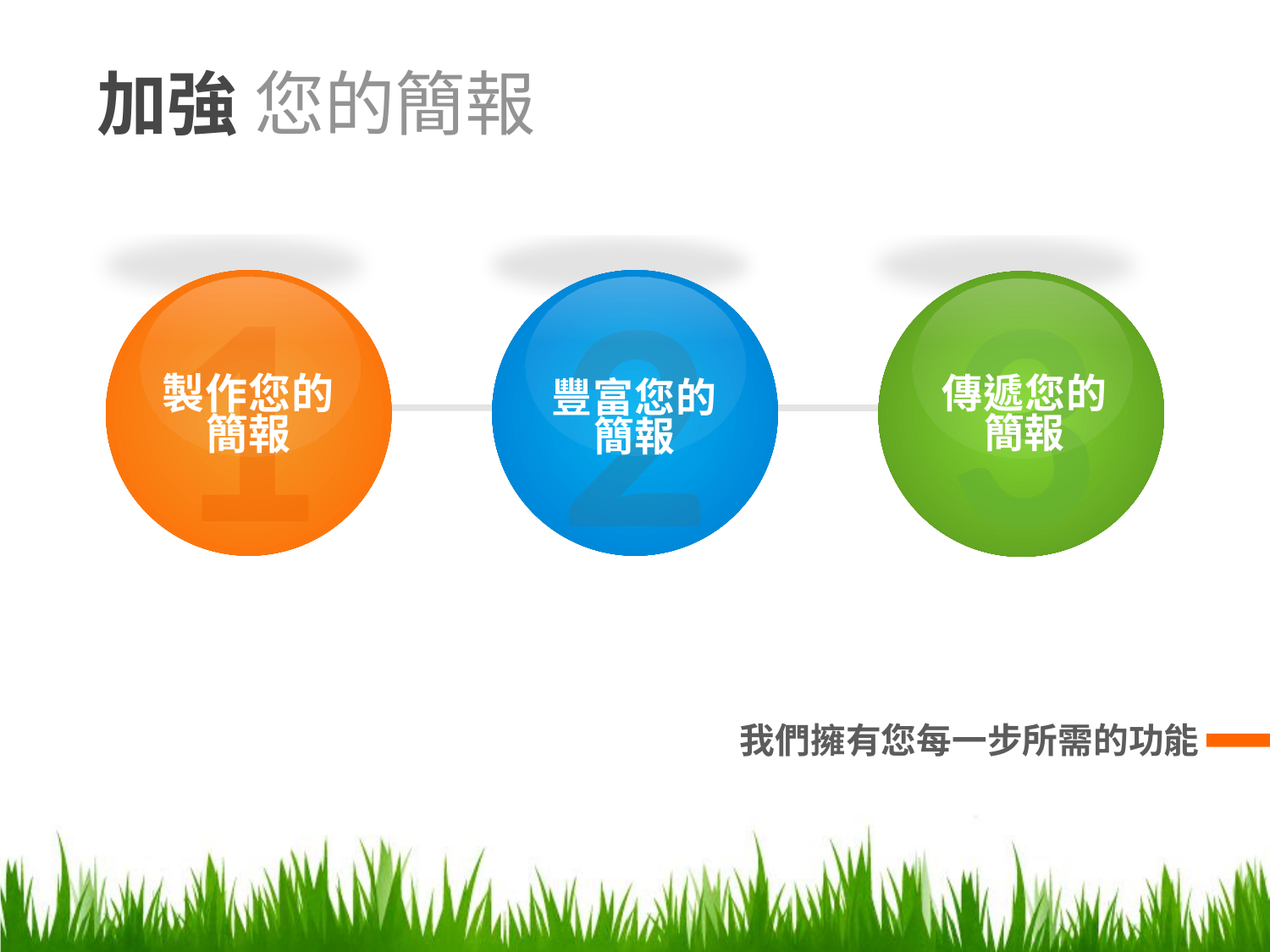

加強 您的簡報
1

製作您的
簡報
3

傳遞您的
簡報
2

豐富您的
簡報
我們擁有您每一步所需的功能